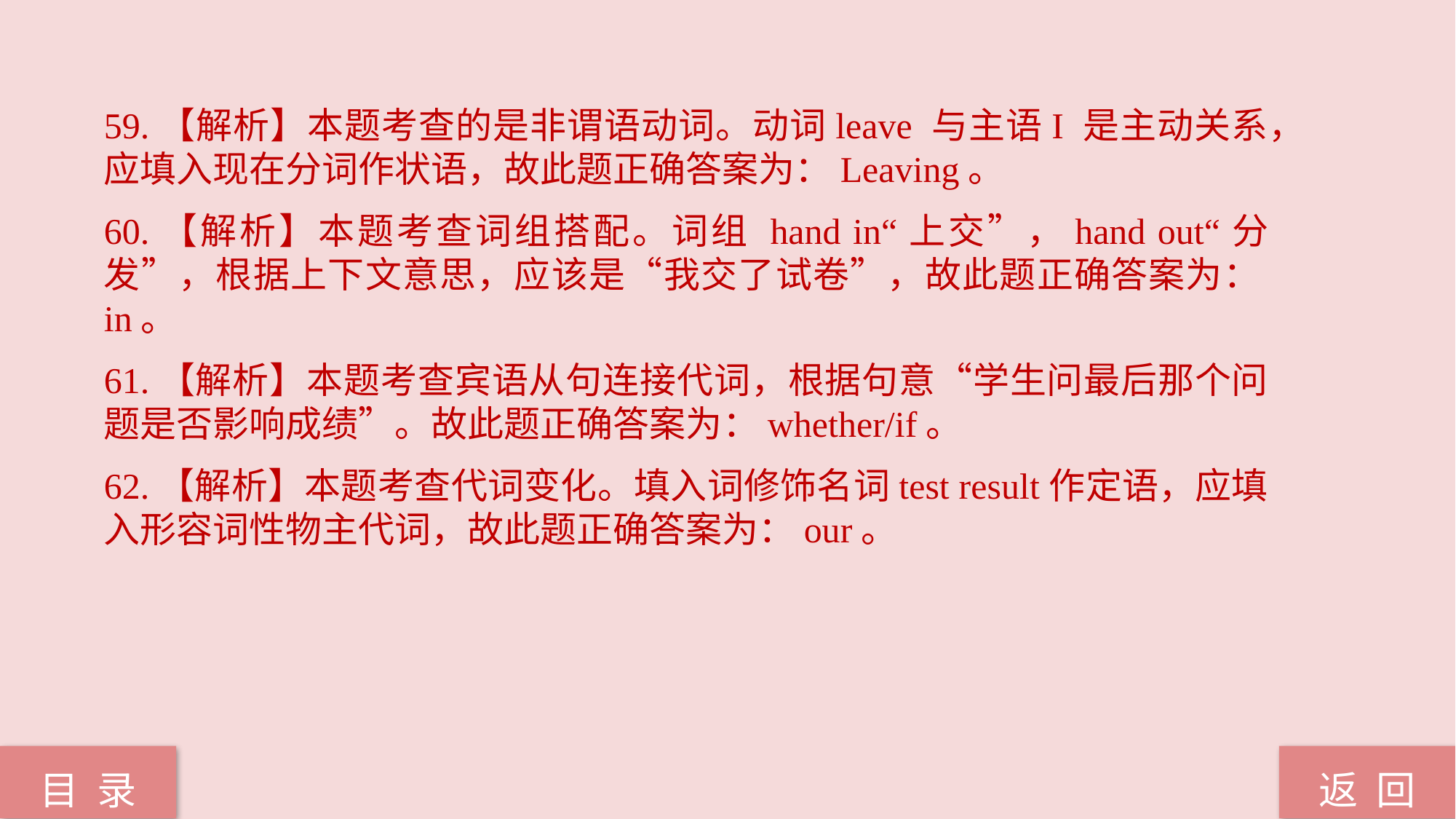

59.【解析】本题考查的是非谓语动词。动词leave 与主语I 是主动关系，应填入现在分词作状语，故此题正确答案为：Leaving。
60.【解析】本题考查词组搭配。词组 hand in“上交”，hand out“分发”，根据上下文意思，应该是“我交了试卷”，故此题正确答案为：in。
61.【解析】本题考查宾语从句连接代词，根据句意“学生问最后那个问题是否影响成绩”。故此题正确答案为：whether/if。
62.【解析】本题考查代词变化。填入词修饰名词test result作定语，应填入形容词性物主代词，故此题正确答案为：our。
返  回